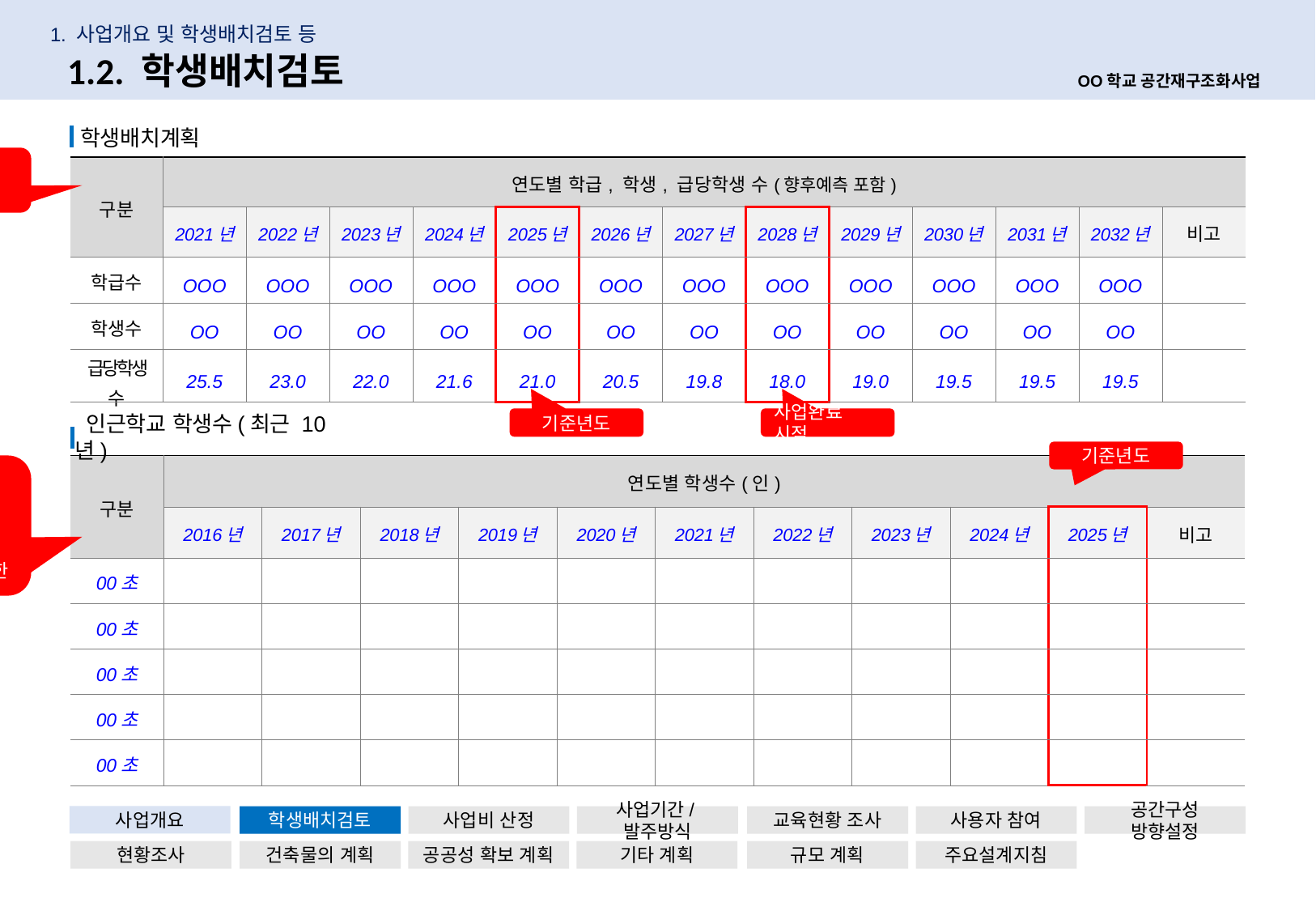

1. 사업개요 및 학생배치검토 등
7
1.2. 학생배치검토
OO학교 공간재구조화사업
 학생배치계획
- 기준년도(현시점) 및 사업 완료년도 ±5년
| 구분 | 연도별 학급, 학생, 급당학생 수(향후예측 포함) |  |  |  |  |  |  |  |  |  |  |  |  |
| --- | --- | --- | --- | --- | --- | --- | --- | --- | --- | --- | --- | --- | --- |
|  | 2021년 | 2022년 | 2023년 | 2024년 | 2025년 | 2026년 | 2027년 | 2028년 | 2029년 | 2030년 | 2031년 | 2032년 | 비고 |
| 학급수 | OOO | OOO | OOO | OOO | OOO | OOO | OOO | OOO | OOO | OOO | OOO | OOO |  |
| 학생수 | OO | OO | OO | OO | OO | OO | OO | OO | OO | OO | OO | OO |  |
| 급당학생 수 | 25.5 | 23.0 | 22.0 | 21.6 | 21.0 | 20.5 | 19.8 | 18.0 | 19.0 | 19.5 | 19.5 | 19.5 |  |

 인근학교 학생수(최근 10년)

기준년도
사업완료 시점
기준년도
- 초등학교 1.0km 반경 해당 인근학교 제시
- 중·고등학교 학군 기준(비평준화일 경우 관할 교육청 내) 제시
- 특성화고, 특목고는 인근(비슷한 유형의) 특성화고 제시
| 구분 | 연도별 학생수(인) |  |  |  |  |  |  |  |  |  |  |
| --- | --- | --- | --- | --- | --- | --- | --- | --- | --- | --- | --- |
|  | 2016년 | 2017년 | 2018년 | 2019년 | 2020년 | 2021년 | 2022년 | 2023년 | 2024년 | 2025년 | 비고 |
| 00초 |  |  |  |  |  |  |  |  |  |  |  |
| 00초 |  |  |  |  |  |  |  |  |  |  |  |
| 00초 |  |  |  |  |  |  |  |  |  |  |  |
| 00초 |  |  |  |  |  |  |  |  |  |  |  |
| 00초 |  |  |  |  |  |  |  |  |  |  |  |
사업개요
학생배치검토
사업비 산정
사업기간/발주방식
교육현황 조사
사용자 참여
공간구성 방향설정
현황조사
건축물의 계획
공공성 확보 계획
기타 계획
규모 계획
주요설계지침